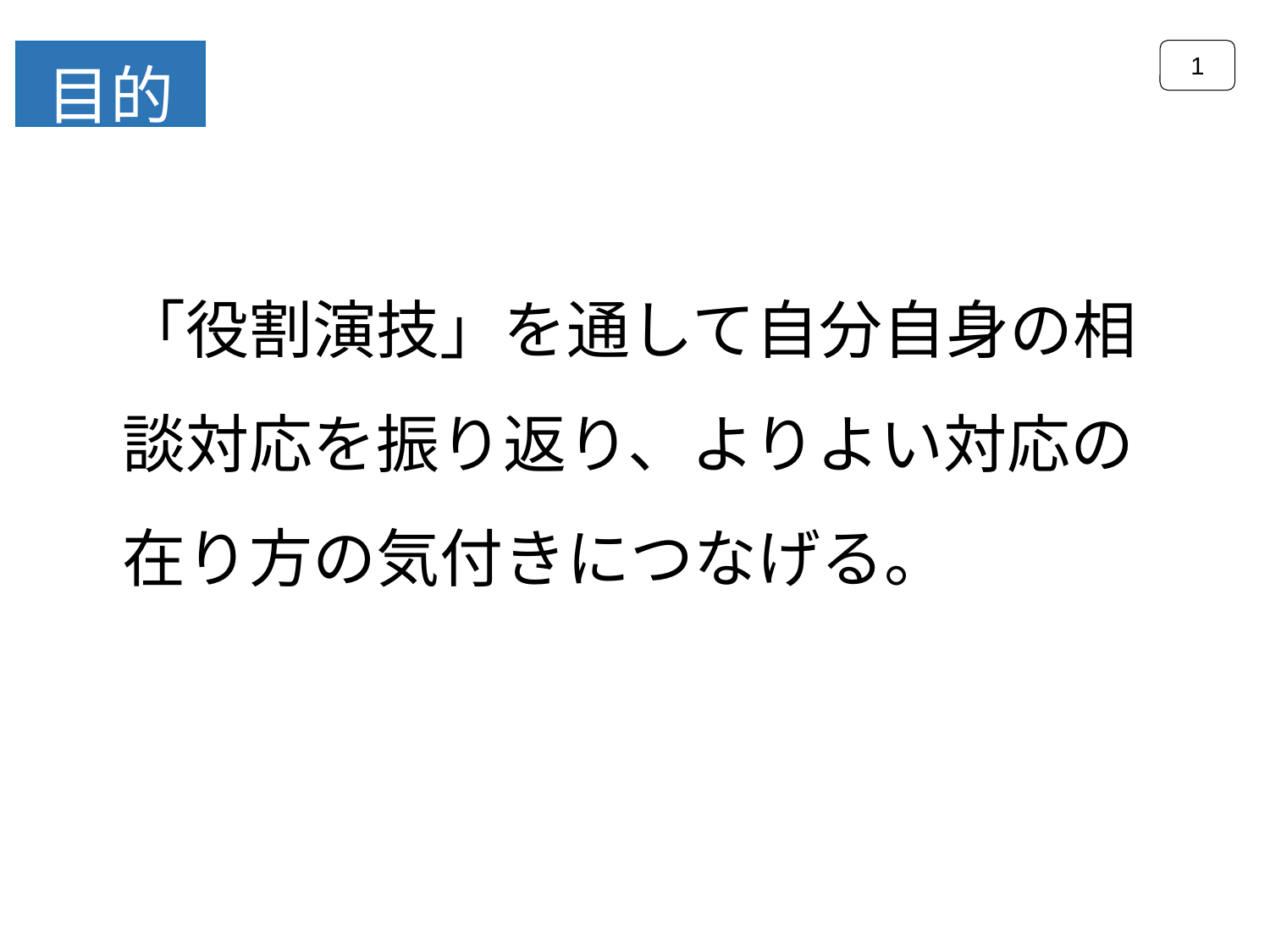

1
目的
「役割演技」を通して自分自身の相談対応を振り返り、よりよい対応の在り方の気付きにつなげる。